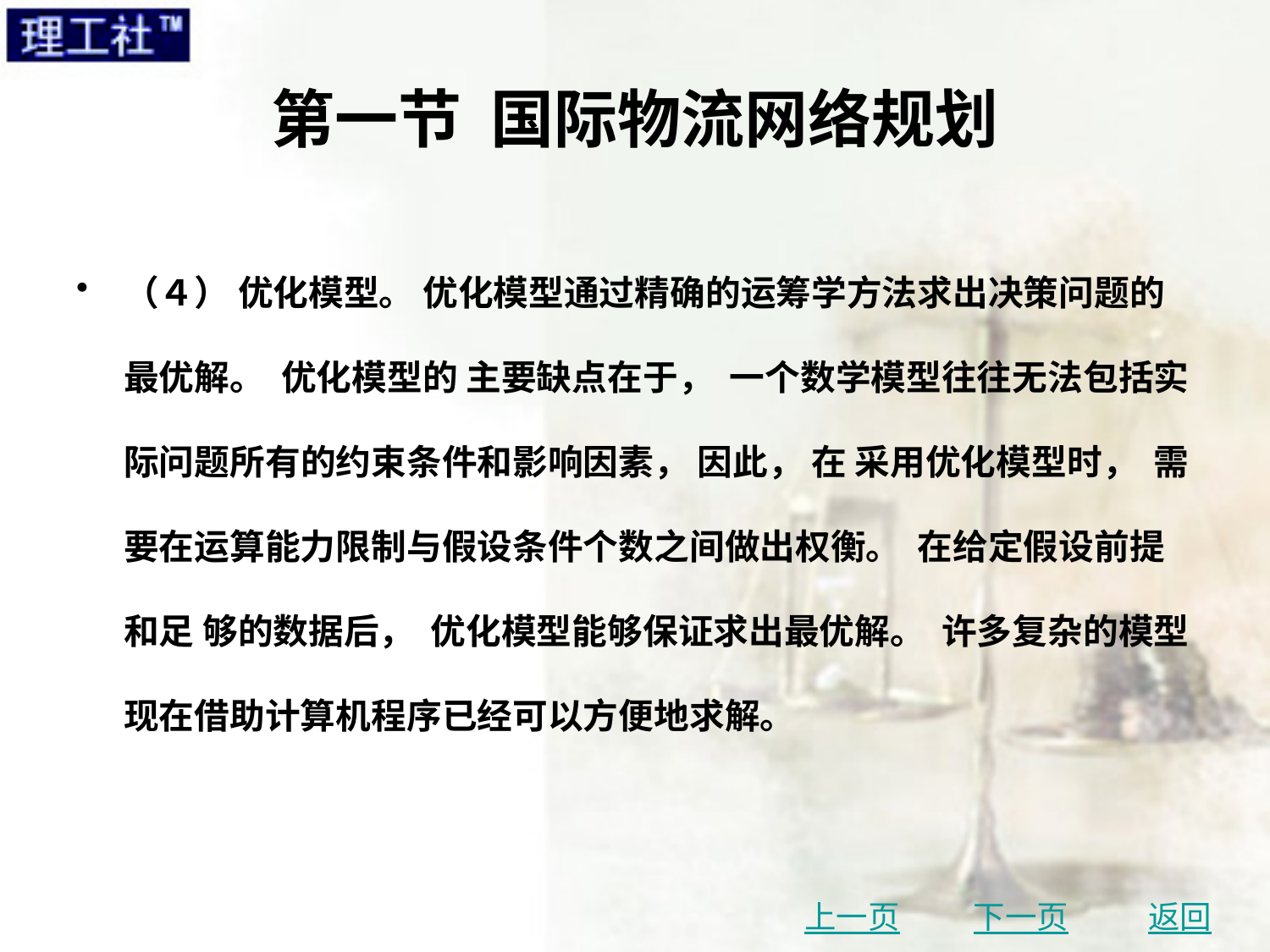

# 第一节  国际物流网络规划
（４） 优化模型。 优化模型通过精确的运筹学方法求出决策问题的最优解。  优化模型的 主要缺点在于，  一个数学模型往往无法包括实际问题所有的约束条件和影响因素， 因此， 在 采用优化模型时，  需要在运算能力限制与假设条件个数之间做出权衡。  在给定假设前提和足 够的数据后，  优化模型能够保证求出最优解。  许多复杂的模型现在借助计算机程序已经可以方便地求解。

上一页
下一页
返回